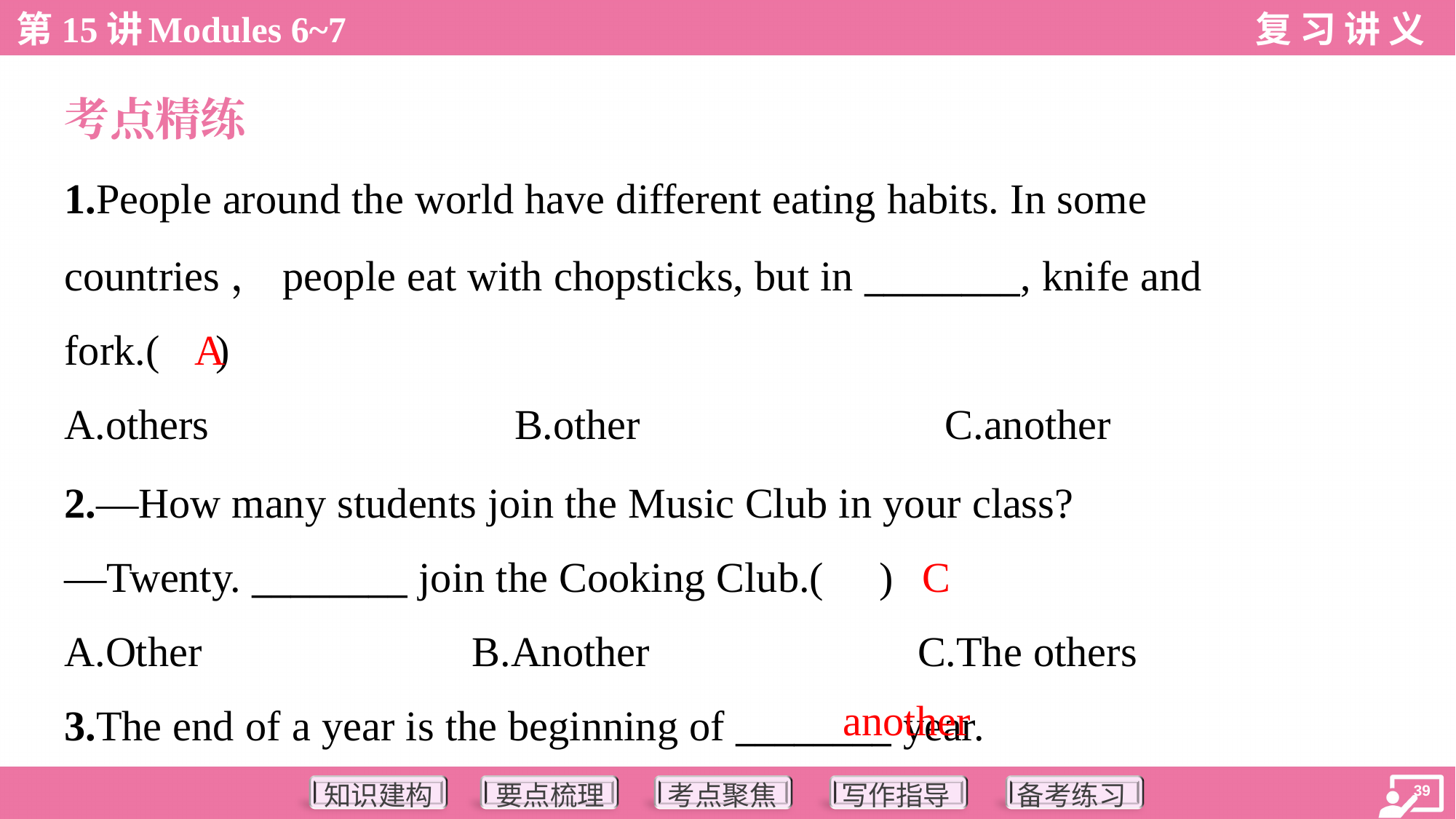

考点精练
1.People around the world have different eating habits. In some
countries，people eat with chopsticks, but in ________, knife and
fork.(     )
A
A.others	B.other	C.another
2.—How many students join the Music Club in your class?
—Twenty. ________ join the Cooking Club.(     )
C
A.Other	B.Another	C.The others
another
3.The end of a year is the beginning of ________ year.